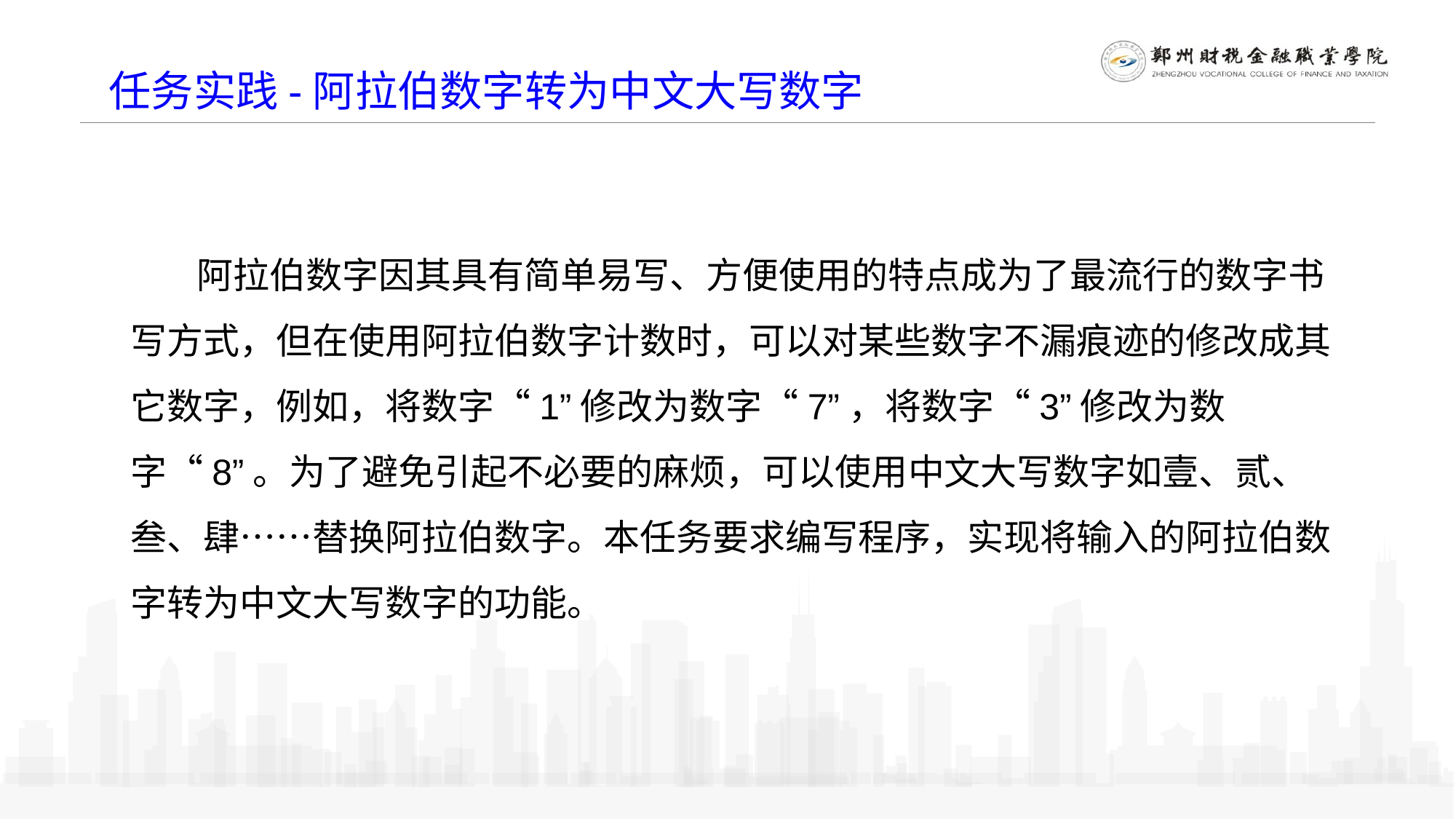

任务实践-阿拉伯数字转为中文大写数字
       阿拉伯数字因其具有简单易写、方便使用的特点成为了最流行的数字书写方式，但在使用阿拉伯数字计数时，可以对某些数字不漏痕迹的修改成其它数字，例如，将数字“1”修改为数字“7”，将数字“3”修改为数字“8”。为了避免引起不必要的麻烦，可以使用中文大写数字如壹、贰、叁、肆……替换阿拉伯数字。本任务要求编写程序，实现将输入的阿拉伯数字转为中文大写数字的功能。